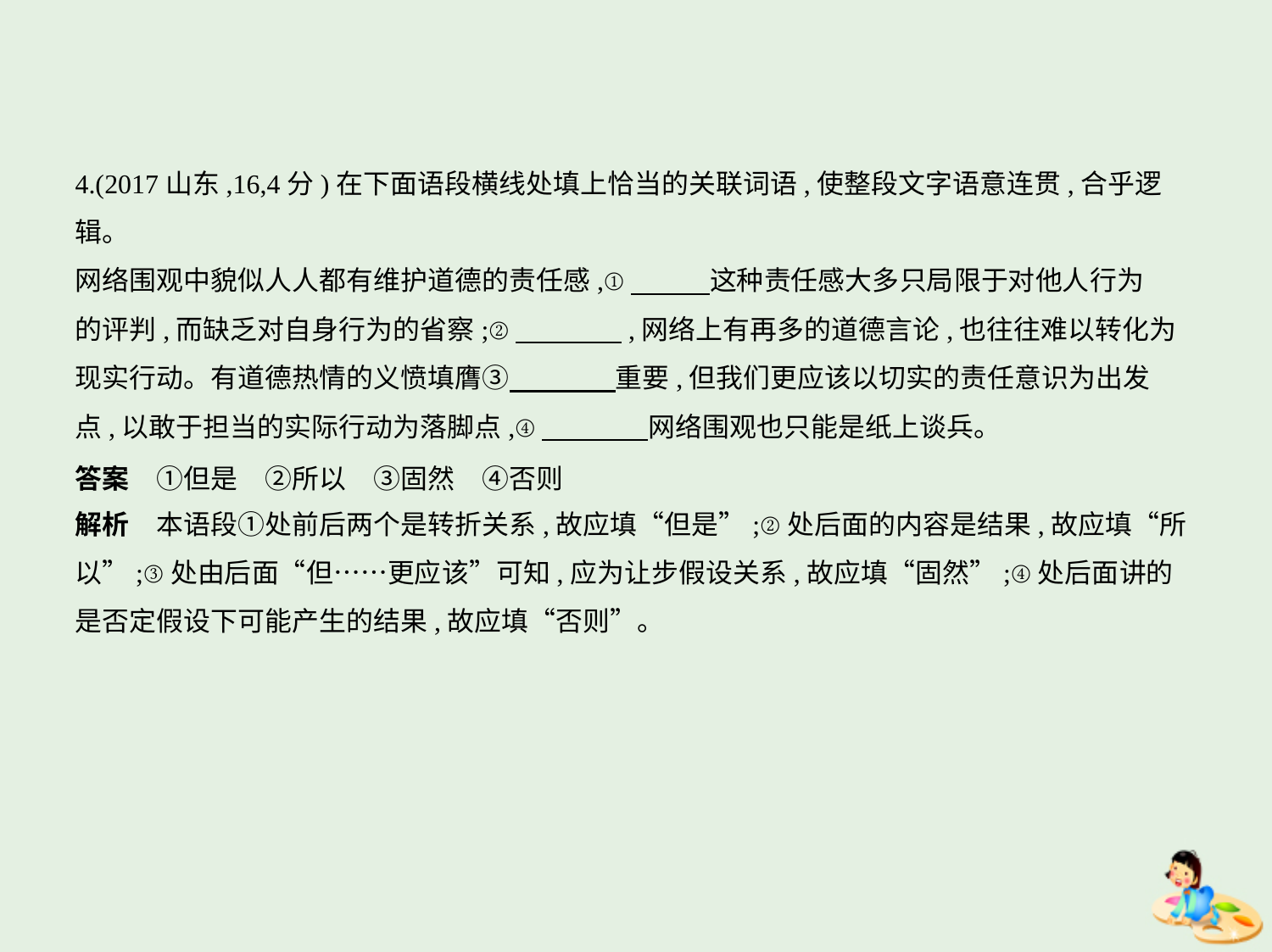

4.(2017山东,16,4分)在下面语段横线处填上恰当的关联词语,使整段文字语意连贯,合乎逻
辑。
网络围观中貌似人人都有维护道德的责任感,①　　    这种责任感大多只局限于对他人行为
的评判,而缺乏对自身行为的省察;②　　　    ,网络上有再多的道德言论,也往往难以转化为
现实行动。有道德热情的义愤填膺③　　　    重要,但我们更应该以切实的责任意识为出发
点,以敢于担当的实际行动为落脚点,④　　　    网络围观也只能是纸上谈兵。
答案　①但是　②所以　③固然　④否则
解析　本语段①处前后两个是转折关系,故应填“但是”;②处后面的内容是结果,故应填“所
以”;③处由后面“但……更应该”可知,应为让步假设关系,故应填“固然”;④处后面讲的
是否定假设下可能产生的结果,故应填“否则”。